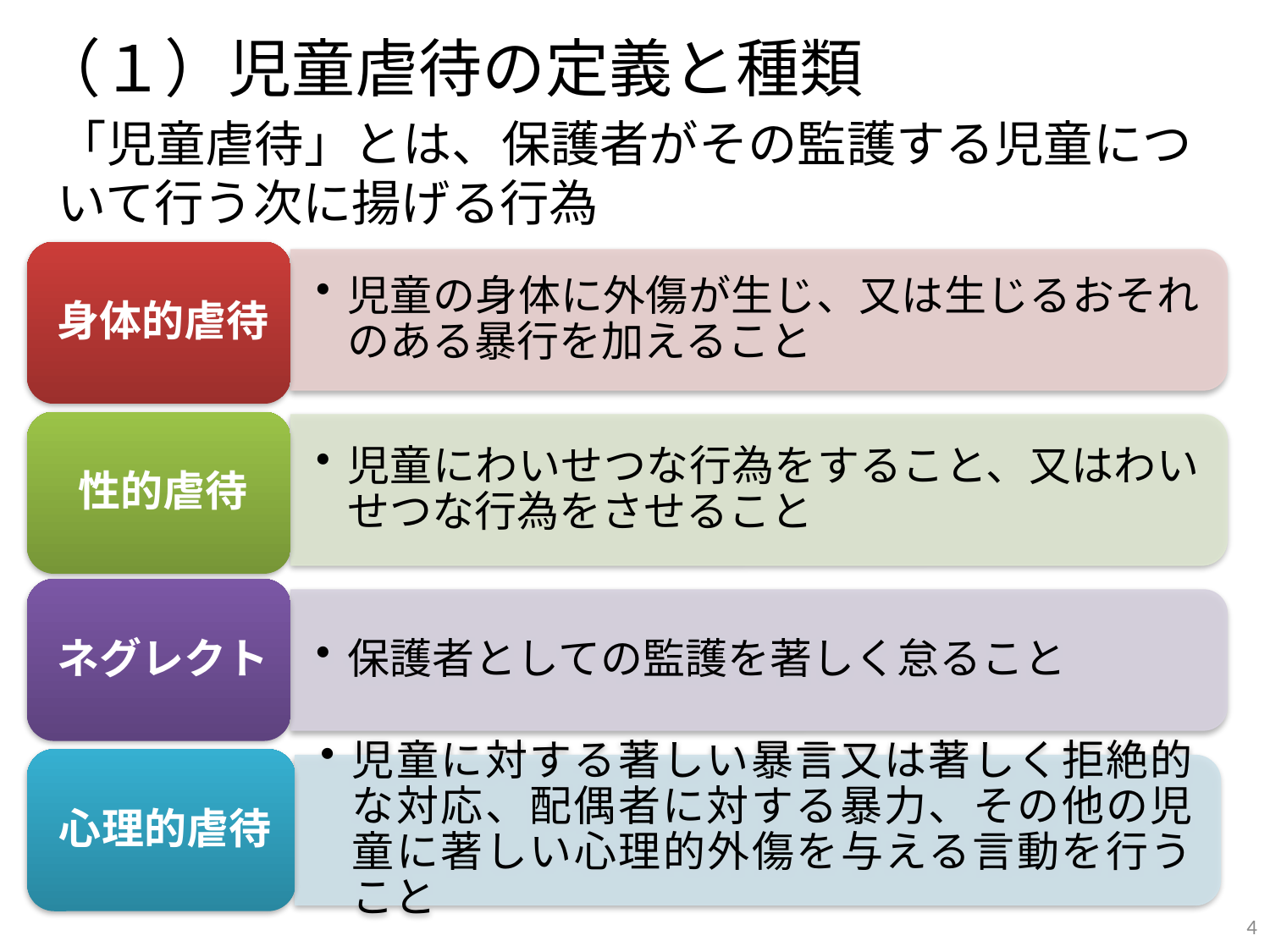

# （１）児童虐待の定義と種類
「児童虐待」とは、保護者がその監護する児童について行う次に揚げる行為
児童の身体に外傷が生じ、又は生じるおそれのある暴行を加えること
身体的虐待
児童にわいせつな行為をすること、又はわいせつな行為をさせること
性的虐待
保護者としての監護を著しく怠ること
ネグレクト
児童に対する著しい暴言又は著しく拒絶的な対応、配偶者に対する暴力、その他の児童に著しい心理的外傷を与える言動を行うこと
心理的虐待
4